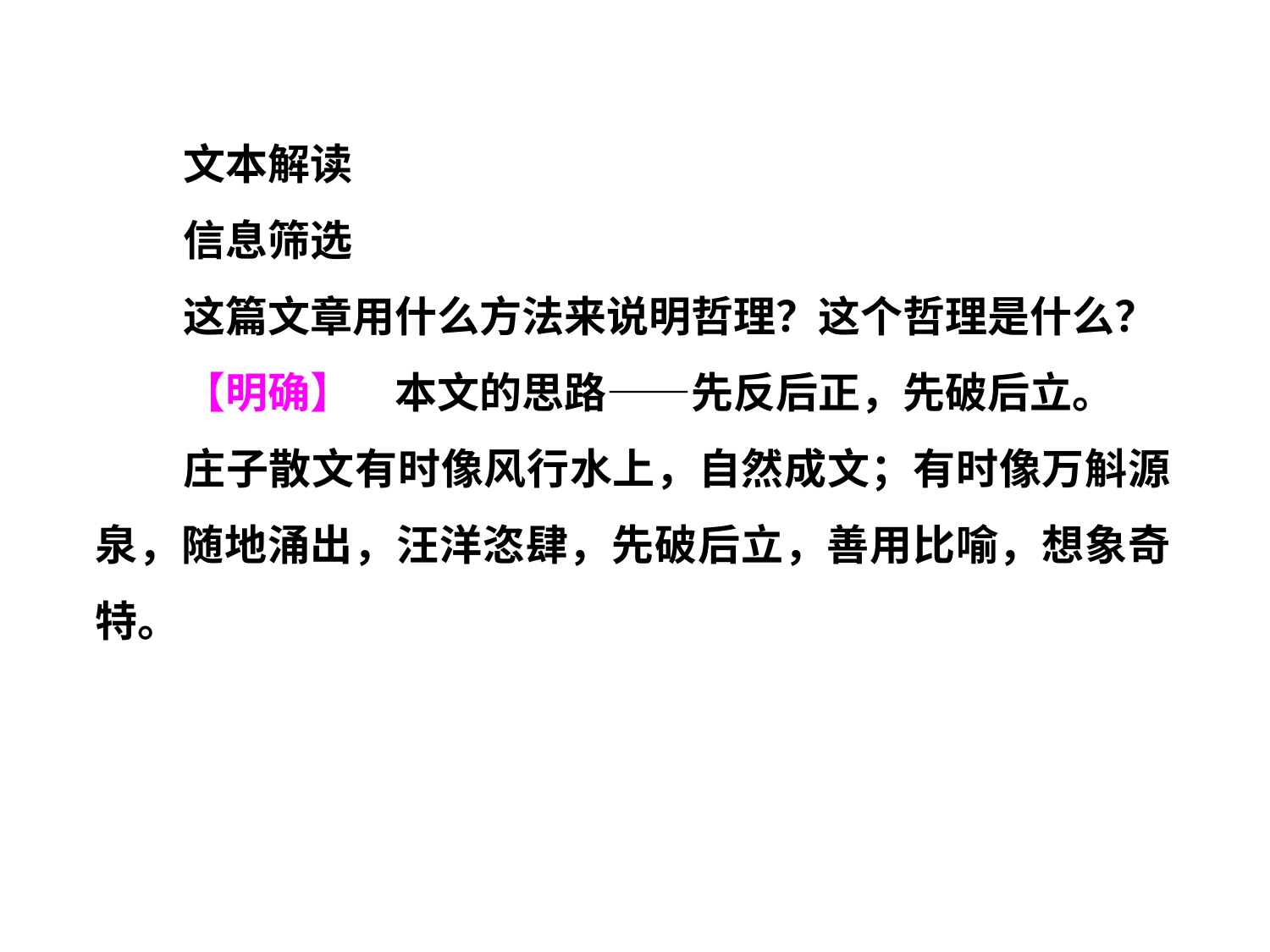

文本解读
信息筛选
这篇文章用什么方法来说明哲理？这个哲理是什么？
【明确】　本文的思路——先反后正，先破后立。
庄子散文有时像风行水上，自然成文；有时像万斛源泉，随地涌出，汪洋恣肆，先破后立，善用比喻，想象奇特。